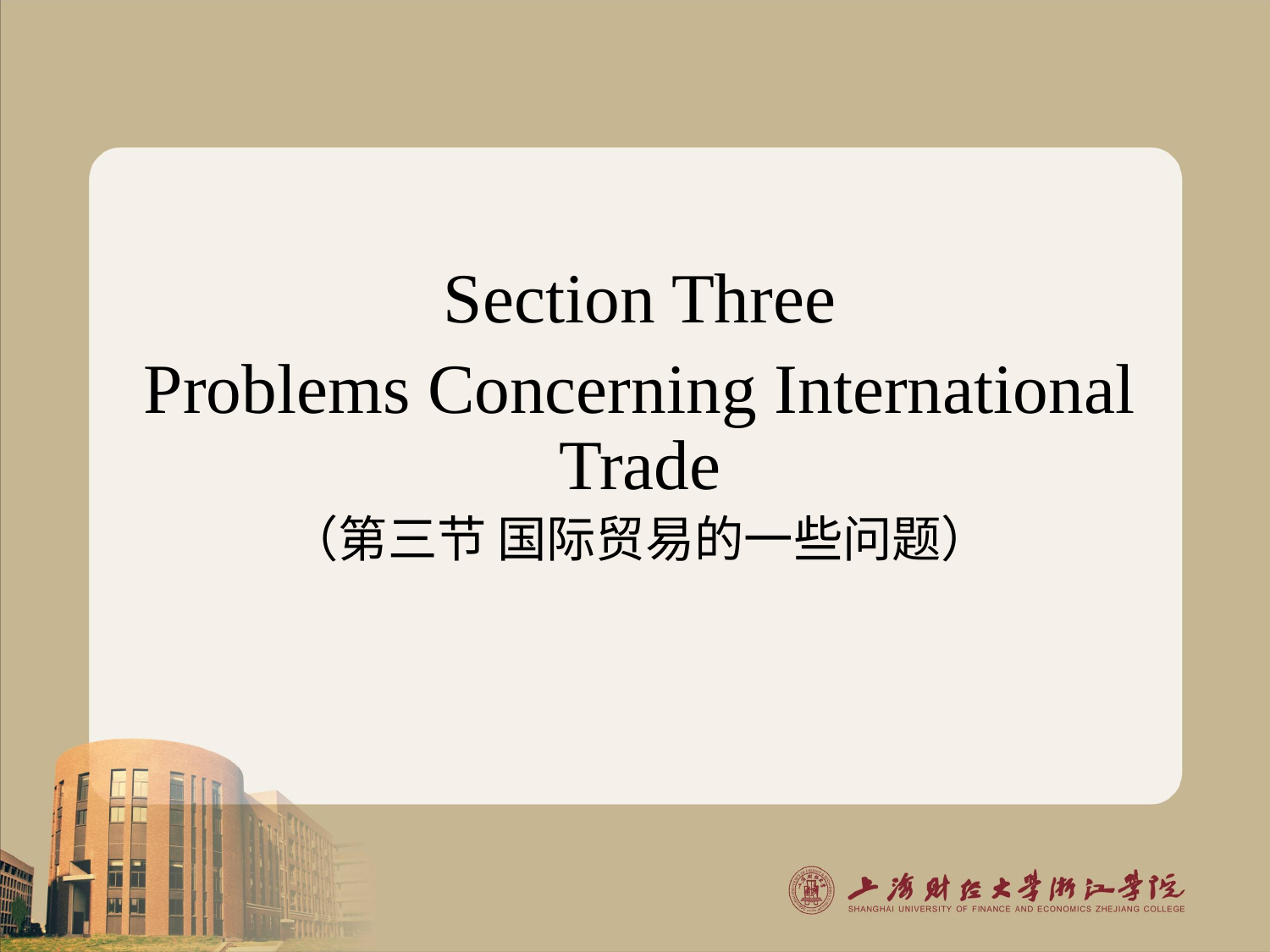

Section Three
Problems Concerning International Trade
（第三节 国际贸易的一些问题）